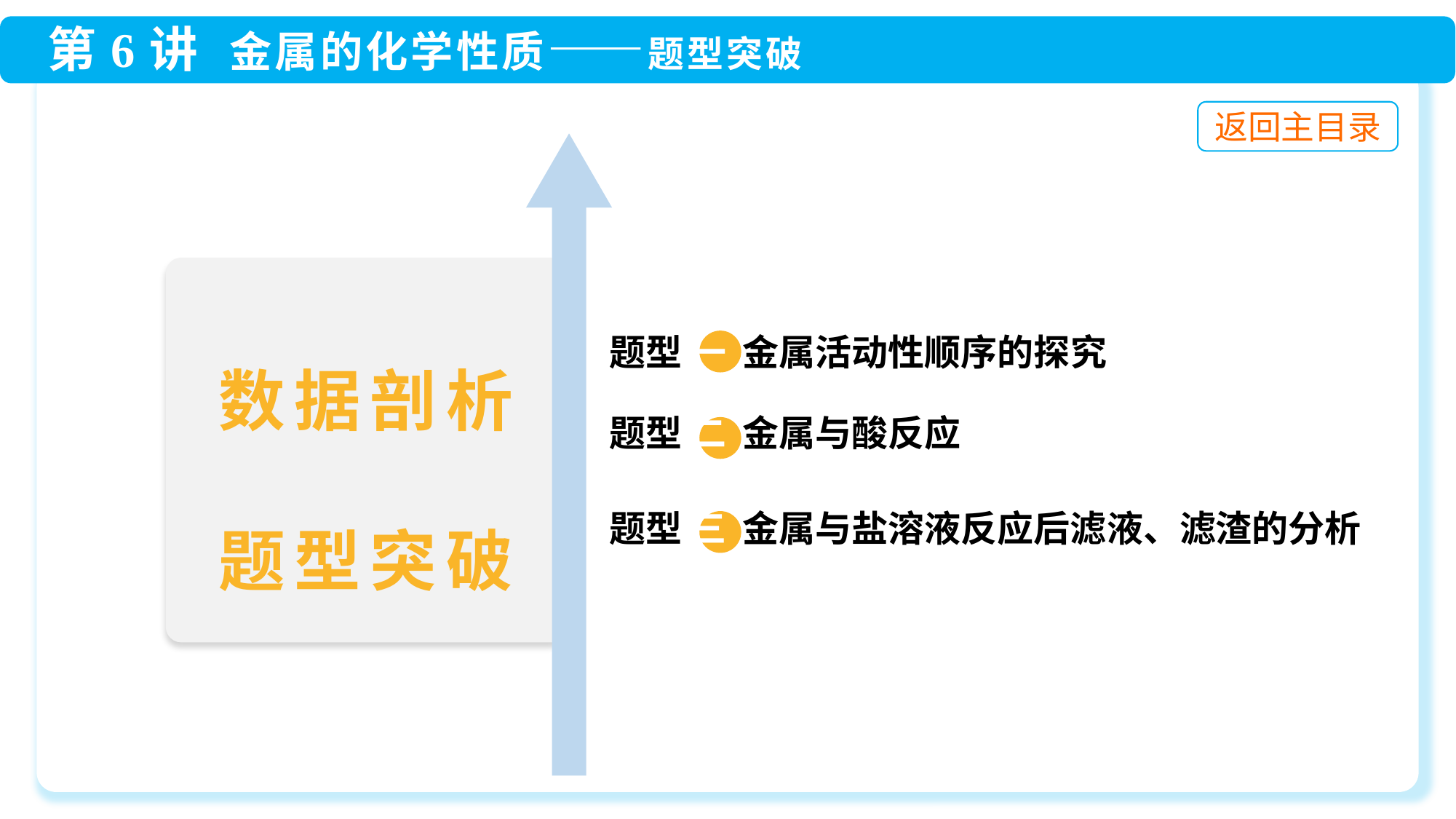

题型 一  金属活动性顺序的探究
题型 二  金属与酸反应
题型 三  金属与盐溶液反应后滤液、滤渣的分析

数据剖析
题型突破